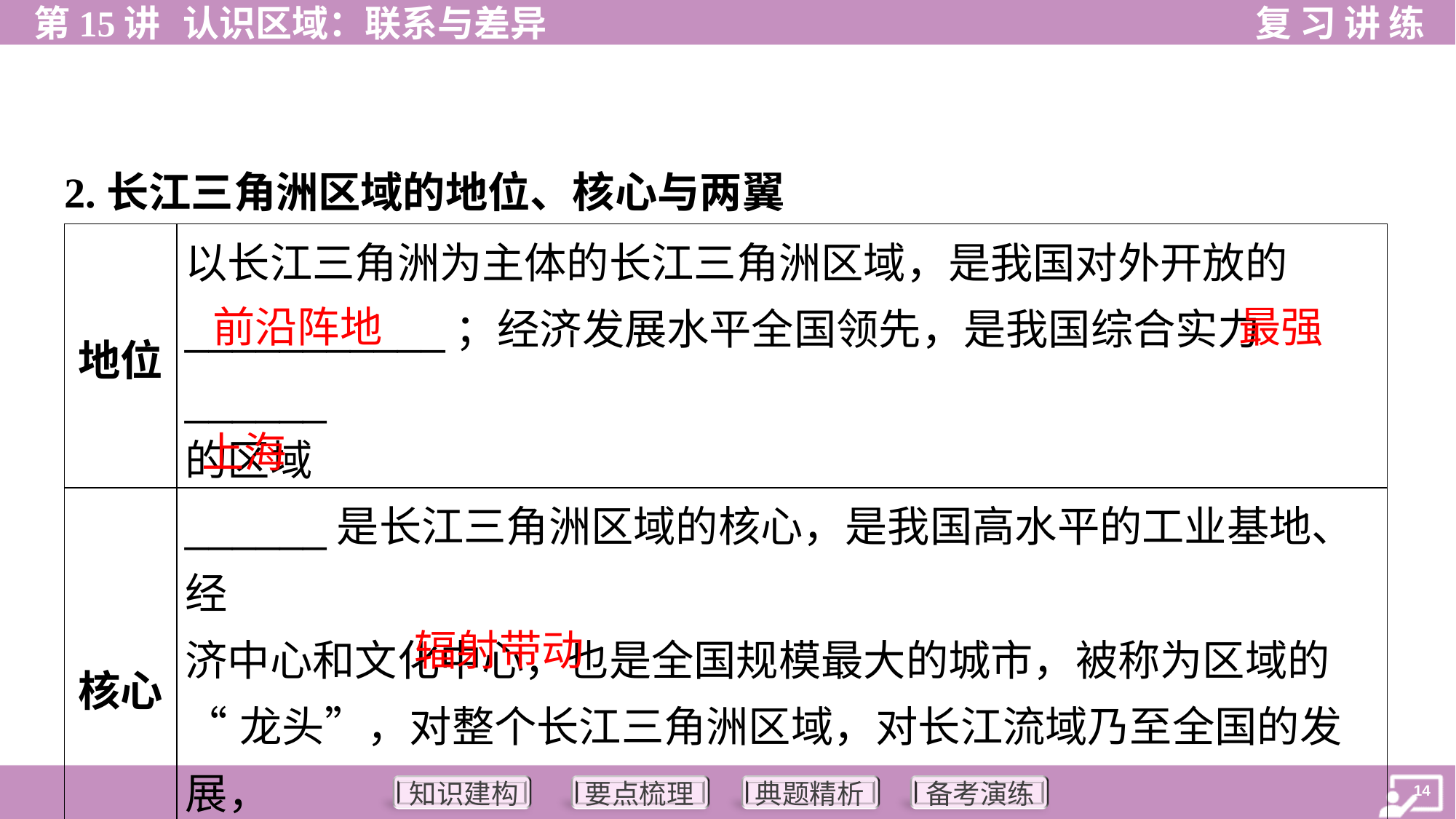

2.长江三角洲区域的地位、核心与两翼
| 地位 | 以长江三角洲为主体的长江三角洲区域，是我国对外开放的 \_\_\_\_\_\_\_\_\_\_\_；经济发展水平全国领先，是我国综合实力\_\_\_\_\_\_ 的区域 |
| --- | --- |
| 核心 | \_\_\_\_\_\_是长江三角洲区域的核心，是我国高水平的工业基地、经 济中心和文化中心，也是全国规模最大的城市，被称为区域的 “龙头”，对整个长江三角洲区域，对长江流域乃至全国的发展， 具有重要的\_\_\_\_\_\_\_\_\_\_作用 |
前沿阵地
最强
上海
辐射带动